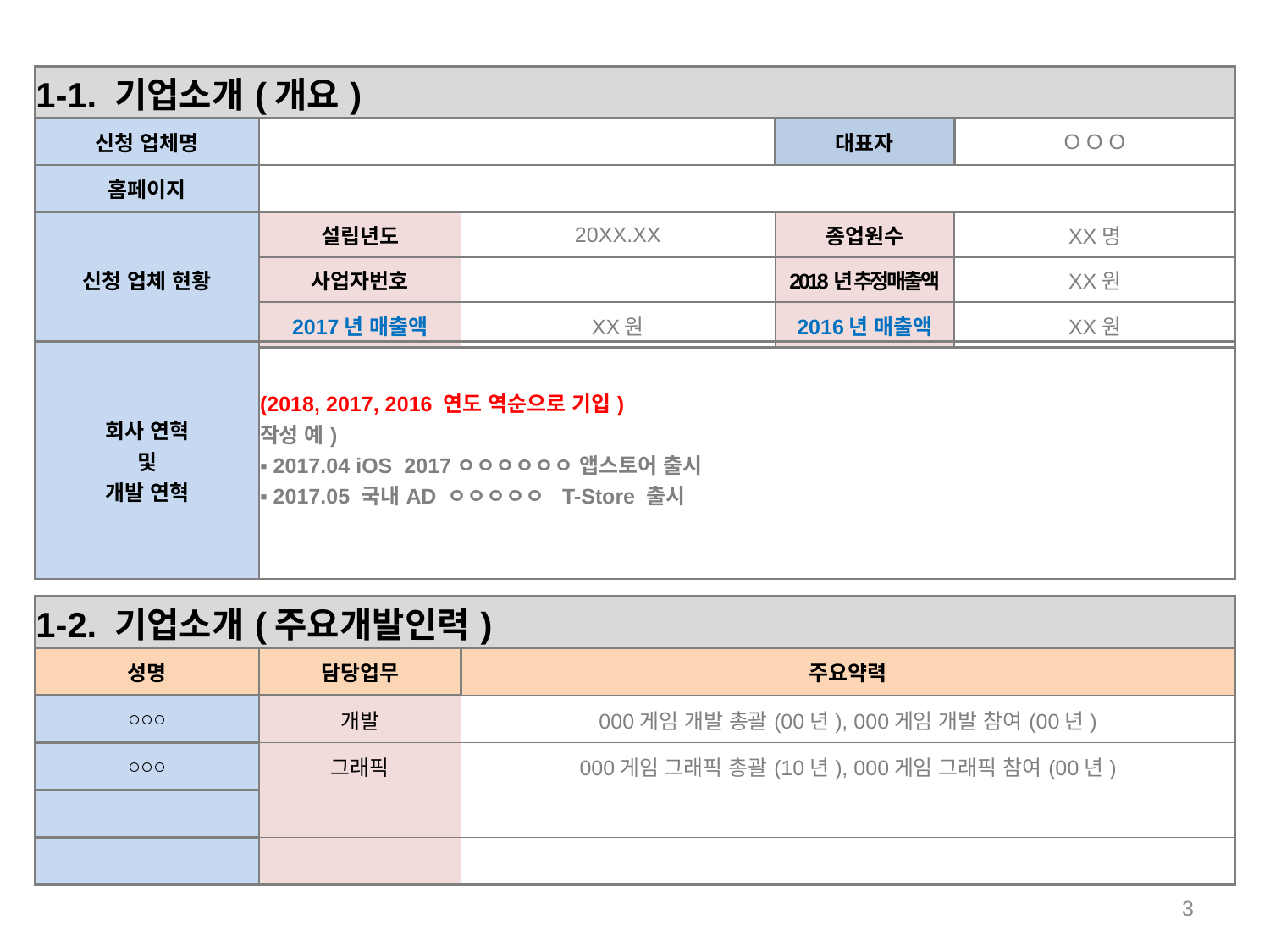

| 1-1. 기업소개(개요) |  |  |  |  |
| --- | --- | --- | --- | --- |
| 신청 업체명 |  |  | 대표자 | O O O |
| 홈페이지 |  |  |  |  |
| 신청 업체 현황 | 설립년도 | 20XX.XX | 종업원수 | XX명 |
|  | 사업자번호 |  | 2018년 추정매출액 | XX원 |
|  | 2017년 매출액 | XX원 | 2016년 매출액 | XX원 |
| 회사 연혁 및 개발 연혁 | (2018, 2017, 2016 연도 역순으로 기입) 작성 예) ▪ 2017.04 iOS 2017ㅇㅇㅇㅇㅇㅇ 앱스토어 출시 ▪ 2017.05 국내AD ㅇㅇㅇㅇㅇ T-Store 출시 |
| --- | --- |
| 1-2. 기업소개(주요개발인력) |  |  |
| --- | --- | --- |
| 성명 | 담당업무 | 주요약력 |
| ○○○ | 개발 | 000게임 개발 총괄(00년), 000게임 개발 참여(00년) |
| ○○○ | 그래픽 | 000게임 그래픽 총괄(10년), 000게임 그래픽 참여(00년) |
|  |  |  |
|  |  |  |
3